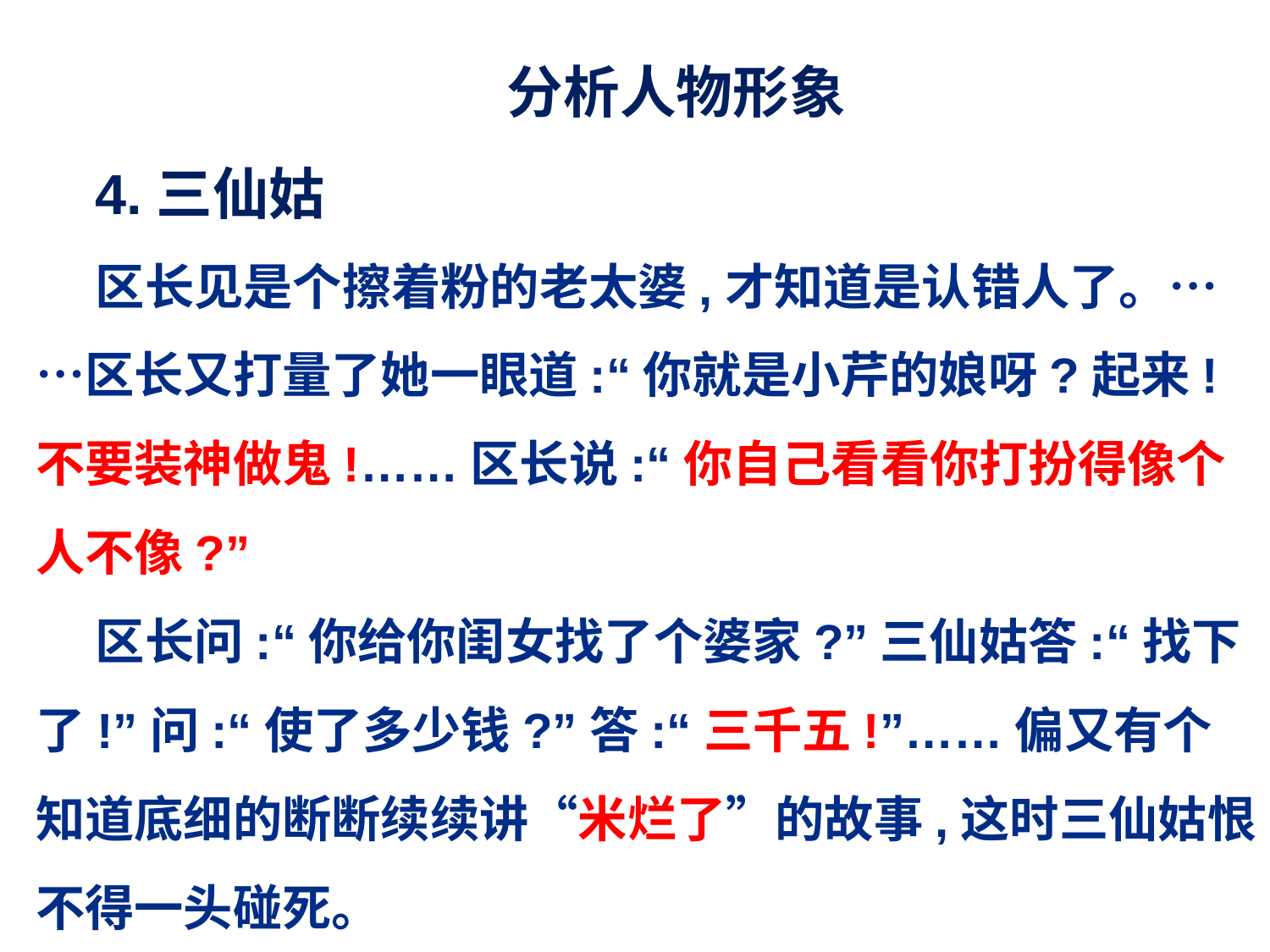

分析人物形象
4.三仙姑
区长见是个擦着粉的老太婆,才知道是认错人了。……区长又打量了她一眼道:“你就是小芹的娘呀?起来!不要装神做鬼!……区长说:“你自己看看你打扮得像个人不像?”
区长问:“你给你闺女找了个婆家?”三仙姑答:“找下了!”问:“使了多少钱?”答:“三千五!”……偏又有个知道底细的断断续续讲“米烂了”的故事,这时三仙姑恨不得一头碰死。